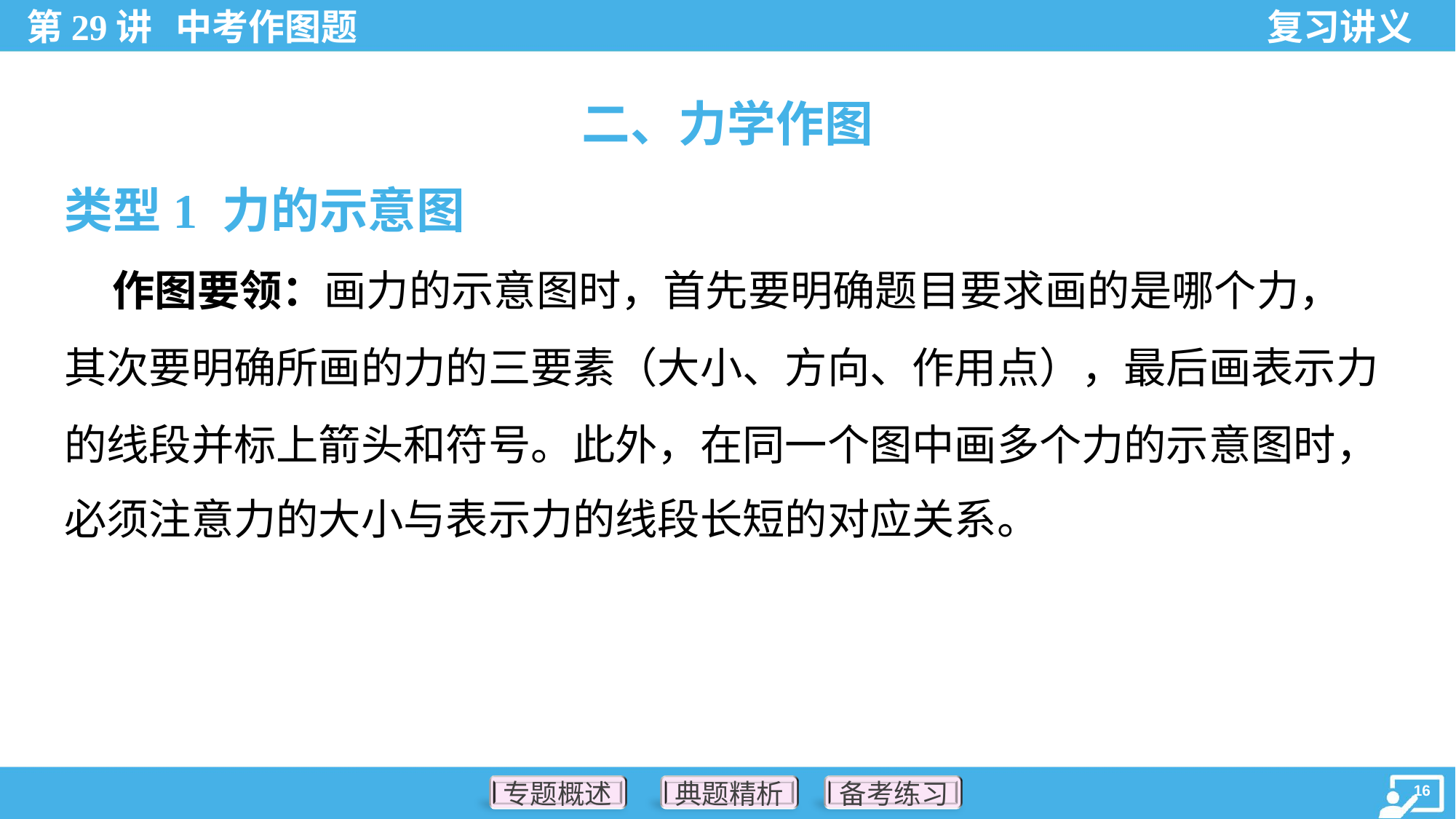

二、力学作图
类型1 力的示意图
    作图要领：画力的示意图时，首先要明确题目要求画的是哪个力，
其次要明确所画的力的三要素（大小、方向、作用点），最后画表示力
的线段并标上箭头和符号。此外，在同一个图中画多个力的示意图时，
必须注意力的大小与表示力的线段长短的对应关系。